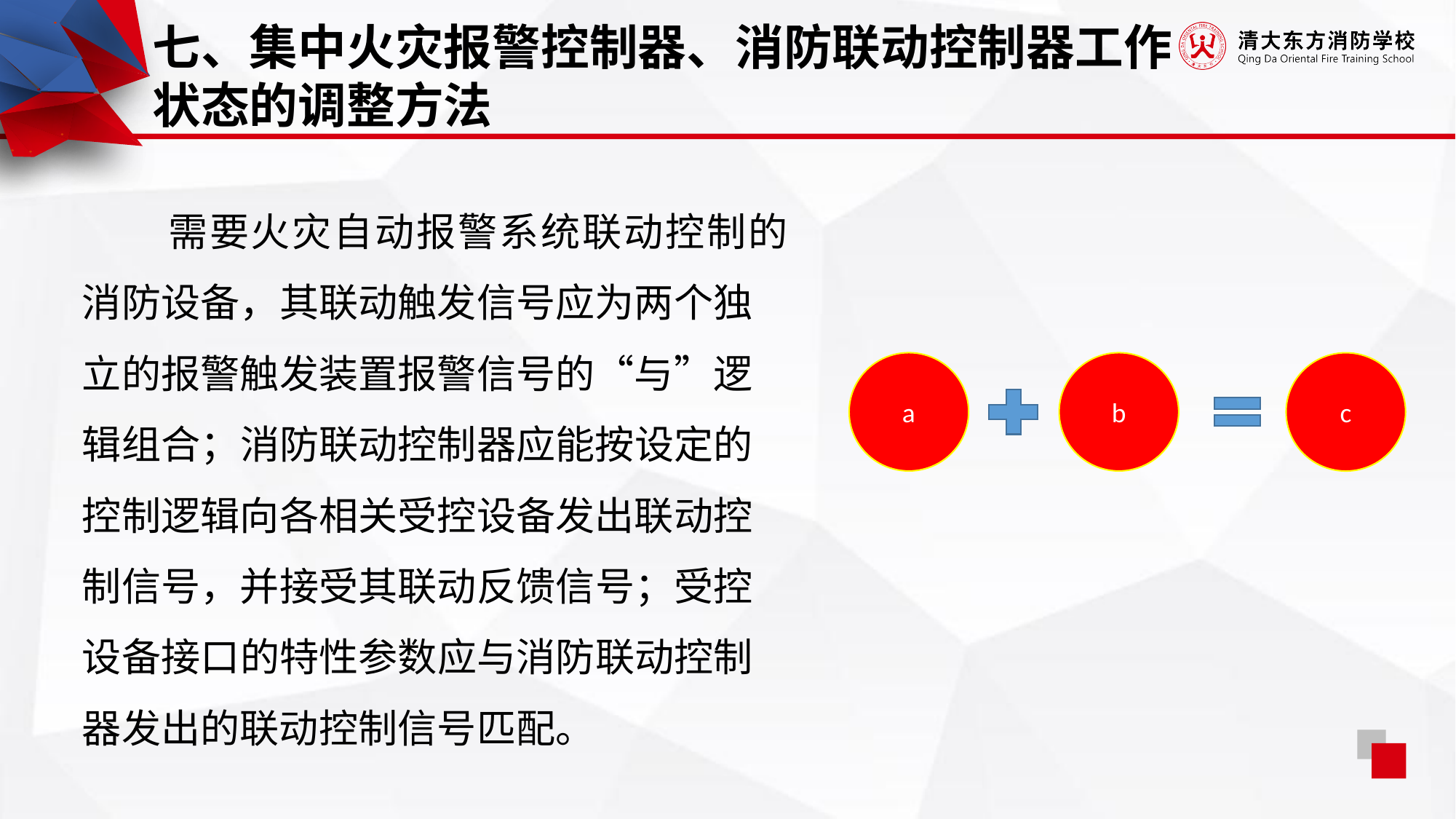

七、集中火灾报警控制器、消防联动控制器工作
状态的调整方法

需要火灾自动报警系统联动控制的消防设备，其联动触发信号应为两个独立的报警触发装置报警信号的“与”逻辑组合；消防联动控制器应能按设定的控制逻辑向各相关受控设备发出联动控制信号，并接受其联动反馈信号；受控设备接口的特性参数应与消防联动控制器发出的联动控制信号匹配。
a
b
c